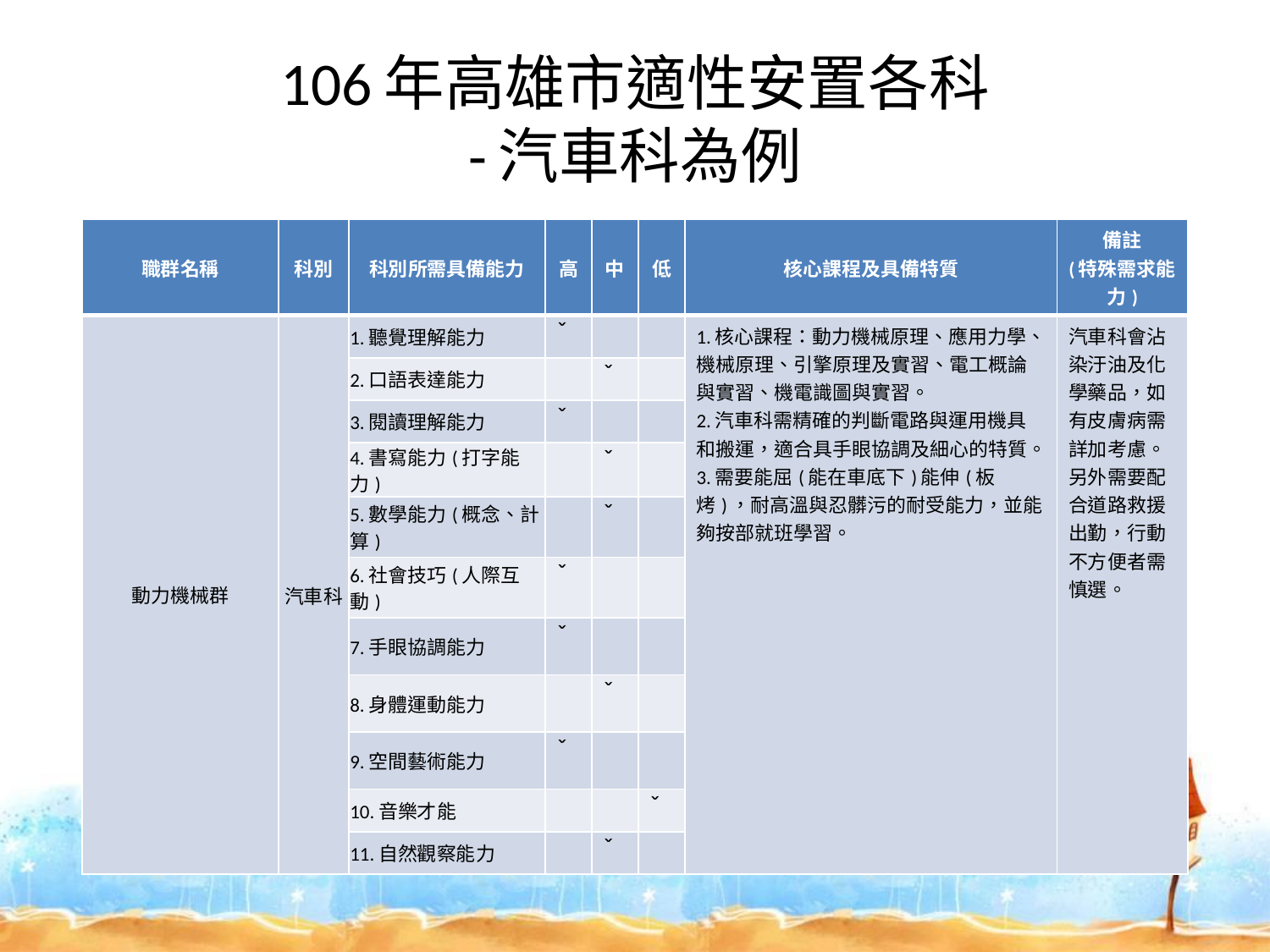

# 106年高雄市適性安置各科 -汽車科為例
| 職群名稱 | 科別 | 科別所需具備能力 | 高 | 中 | 低 | 核心課程及具備特質 | 備註 (特殊需求能力) |
| --- | --- | --- | --- | --- | --- | --- | --- |
| 動力機械群 | 汽車科 | 1.聽覺理解能力 | ˇ |  |  | 1.核心課程：動力機械原理、應用力學、機械原理、引擎原理及實習、電工概論與實習、機電識圖與實習。 2.汽車科需精確的判斷電路與運用機具和搬運，適合具手眼協調及細心的特質。 3.需要能屈(能在車底下)能伸(板烤)，耐高溫與忍髒污的耐受能力，並能夠按部就班學習。 | 汽車科會沾染汙油及化學藥品，如有皮膚病需詳加考慮。另外需要配合道路救援出勤，行動不方便者需慎選。 |
|  |  | 2.口語表達能力 |  | ˇ |  |  |  |
|  |  | 3.閱讀理解能力 | ˇ |  |  |  |  |
|  |  | 4.書寫能力(打字能力) |  | ˇ |  |  |  |
|  |  | 5.數學能力(概念、計算) |  | ˇ |  |  |  |
|  |  | 6.社會技巧(人際互動) | ˇ |  |  |  |  |
|  |  | 7.手眼協調能力 | ˇ |  |  |  |  |
|  |  | 8.身體運動能力 |  | ˇ |  |  |  |
|  |  | 9.空間藝術能力 | ˇ |  |  |  |  |
|  |  | 10.音樂才能 |  |  | ˇ |  |  |
|  |  | 11.自然觀察能力 |  | ˇ |  |  |  |